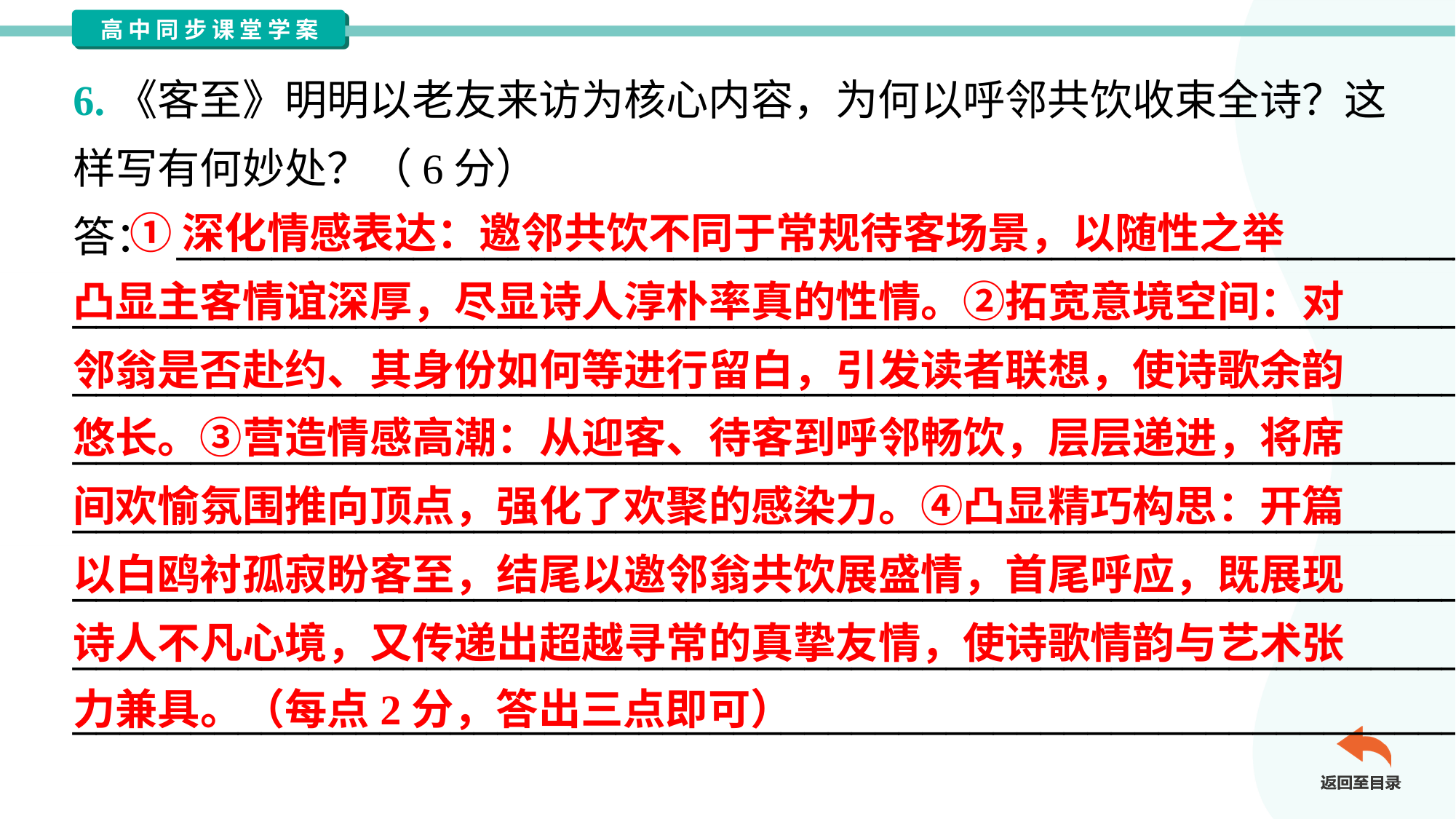

6.《客至》明明以老友来访为核心内容，为何以呼邻共饮收束全诗？这
样写有何妙处？（6分）
答： ________________________________________________________
_____________________________________________________________
_____________________________________________________________
_____________________________________________________________
_____________________________________________________________
_____________________________________________________________
_____________________________________________________________
_____________________________________________________________
      ①深化情感表达：邀邻共饮不同于常规待客场景，以随性之举
凸显主客情谊深厚，尽显诗人淳朴率真的性情。②拓宽意境空间：对
邻翁是否赴约、其身份如何等进行留白，引发读者联想，使诗歌余韵
悠长。③营造情感高潮：从迎客、待客到呼邻畅饮，层层递进，将席
间欢愉氛围推向顶点，强化了欢聚的感染力。④凸显精巧构思：开篇
以白鸥衬孤寂盼客至，结尾以邀邻翁共饮展盛情，首尾呼应，既展现
诗人不凡心境，又传递出超越寻常的真挚友情，使诗歌情韵与艺术张
力兼具。（每点2分，答出三点即可）